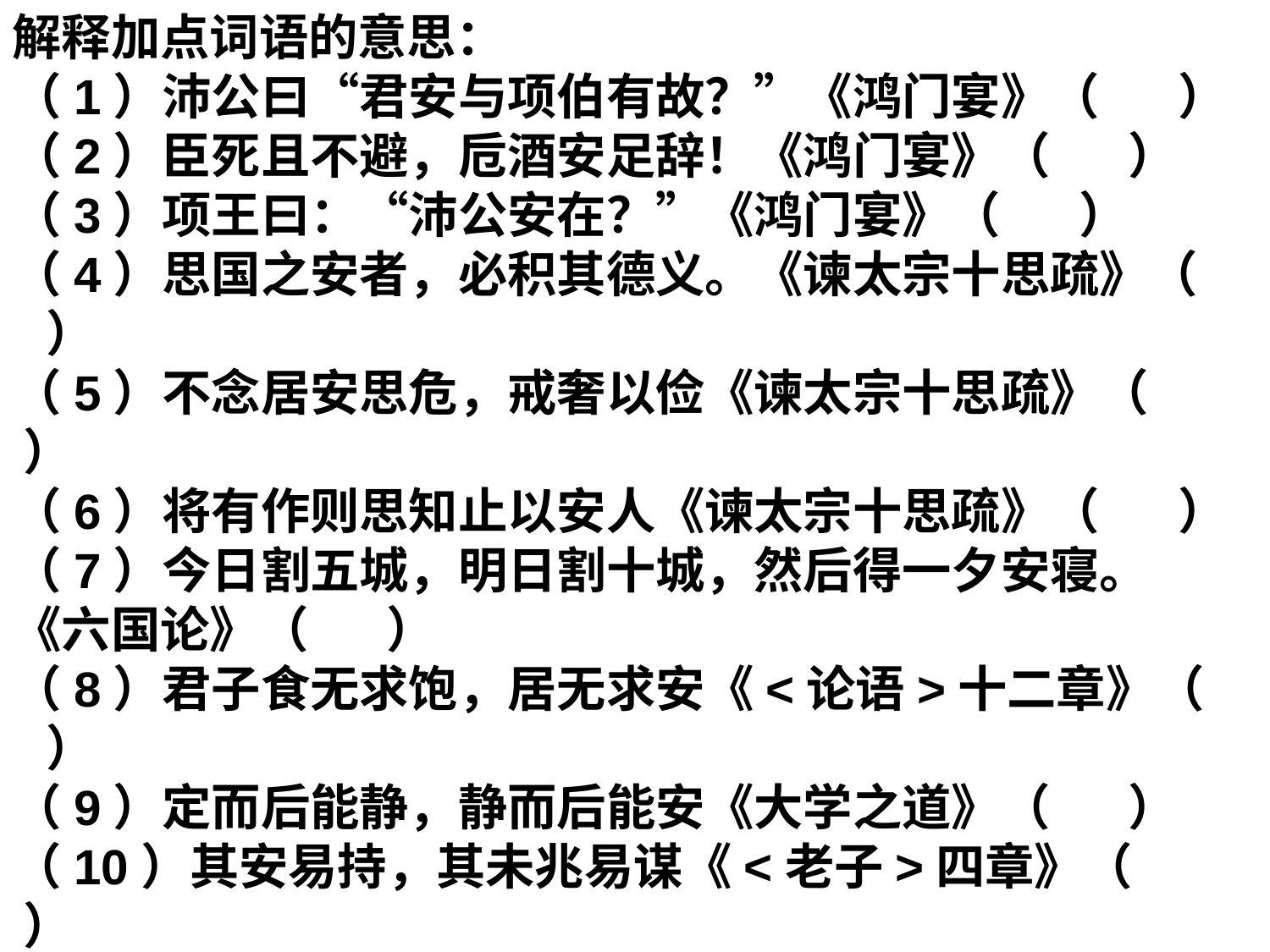

解释加点词语的意思：
（1）沛公曰“君安与项伯有故？”《鸿门宴》（       ）
（2）臣死且不避，卮酒安足辞！《鸿门宴》（       ）
（3）项王曰：“沛公安在？”《鸿门宴》（       ）
（4）思国之安者，必积其德义。《谏太宗十思疏》（       ）
（5）不念居安思危，戒奢以俭《谏太宗十思疏》（       ）
（6）将有作则思知止以安人《谏太宗十思疏》（       ）
（7）今日割五城，明日割十城，然后得一夕安寝。《六国论》（       ）
（8）君子食无求饱，居无求安《<论语>十二章》（       ）
（9）定而后能静，静而后能安《大学之道》（       ）
（10）其安易持，其未兆易谋《<老子>四章》（       ）